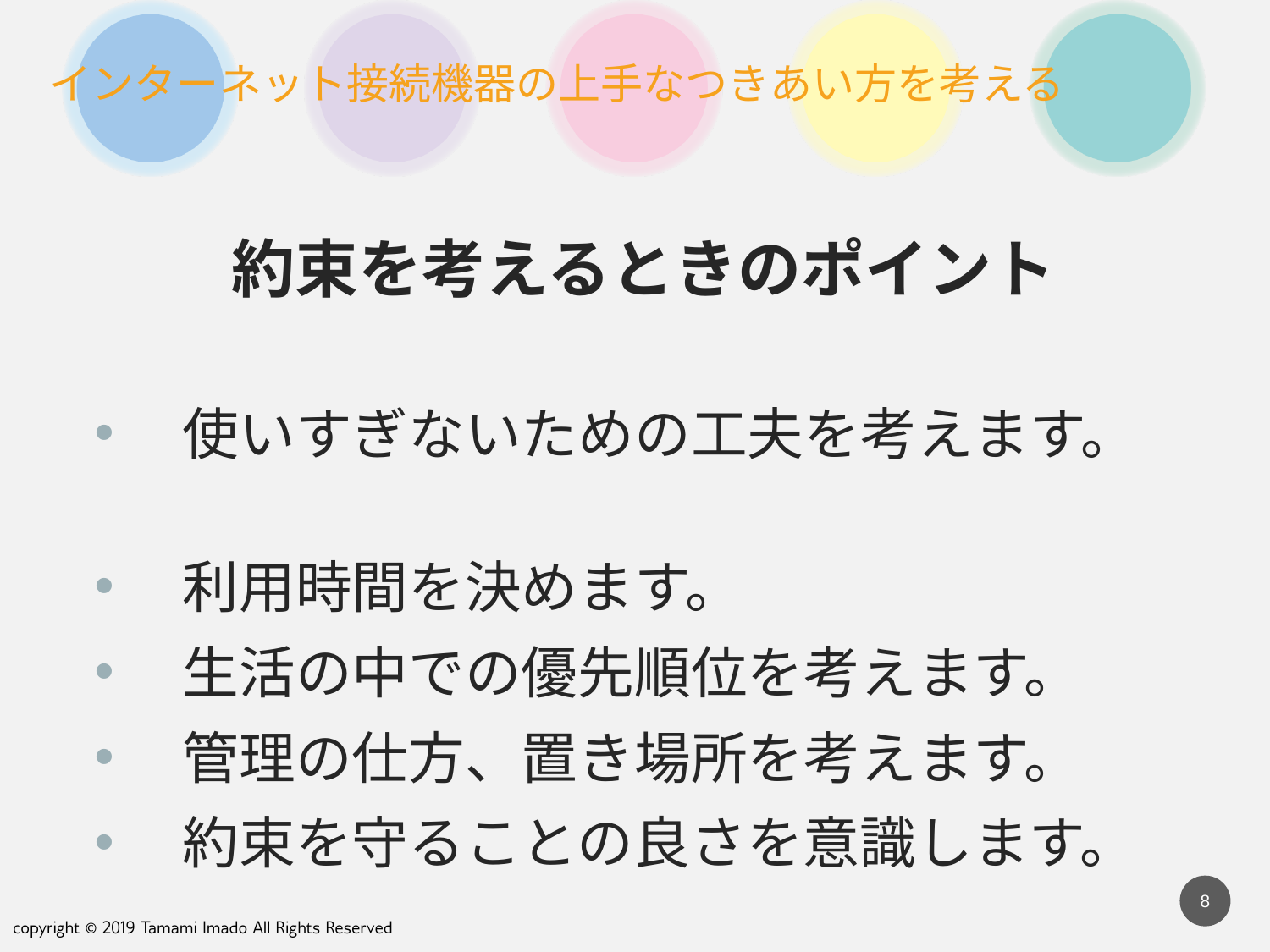

約束を考えるときのポイント
　使いすぎないための工夫を考えます。
　利用時間を決めます。
　生活の中での優先順位を考えます。
　管理の仕方、置き場所を考えます。
　約束を守ることの良さを意識します。
8
copyright © 2019 Tamami Imado All Rights Reserved